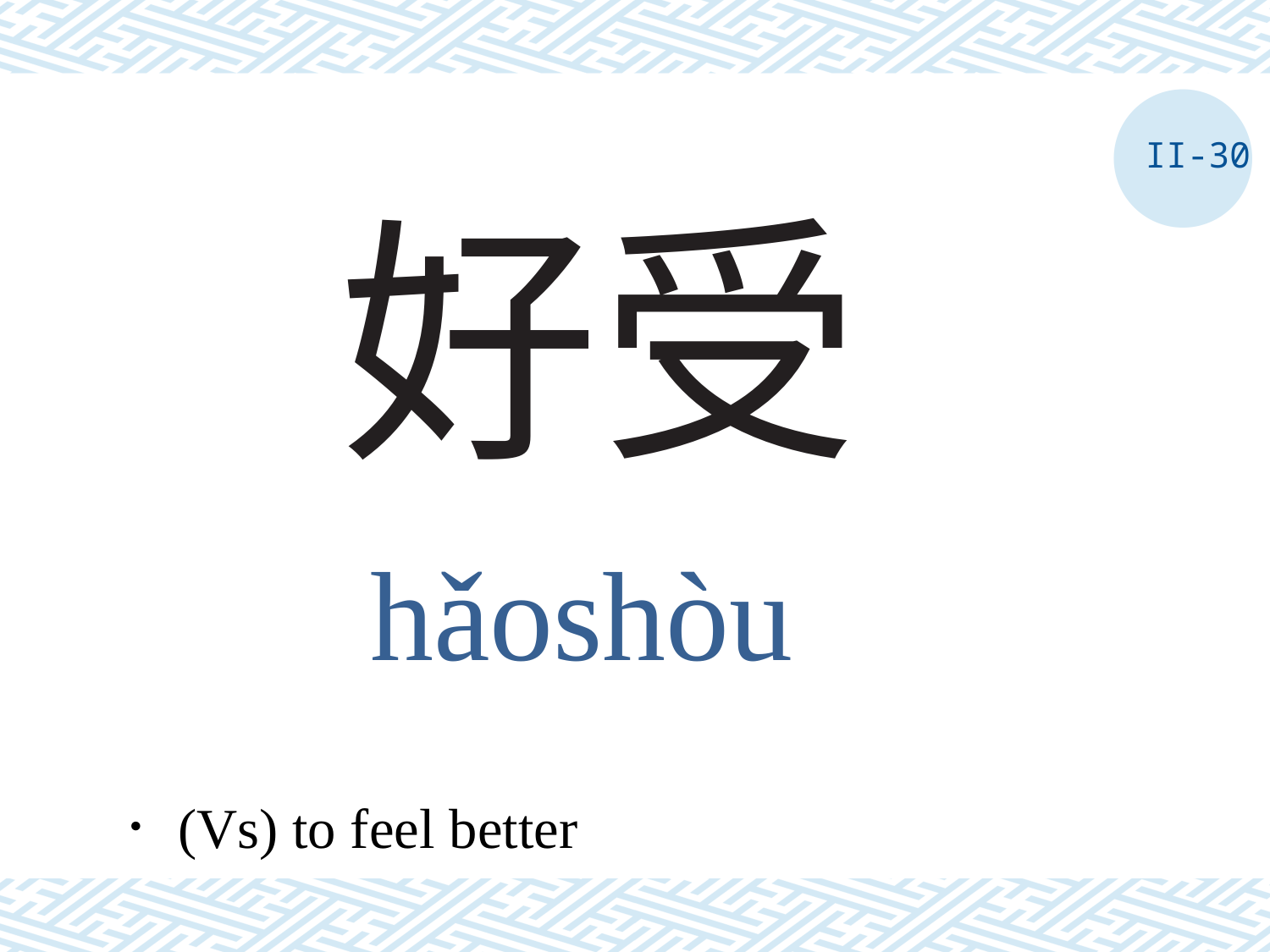

II-30

# 好受
hǎoshòu
．(Vs) to feel better